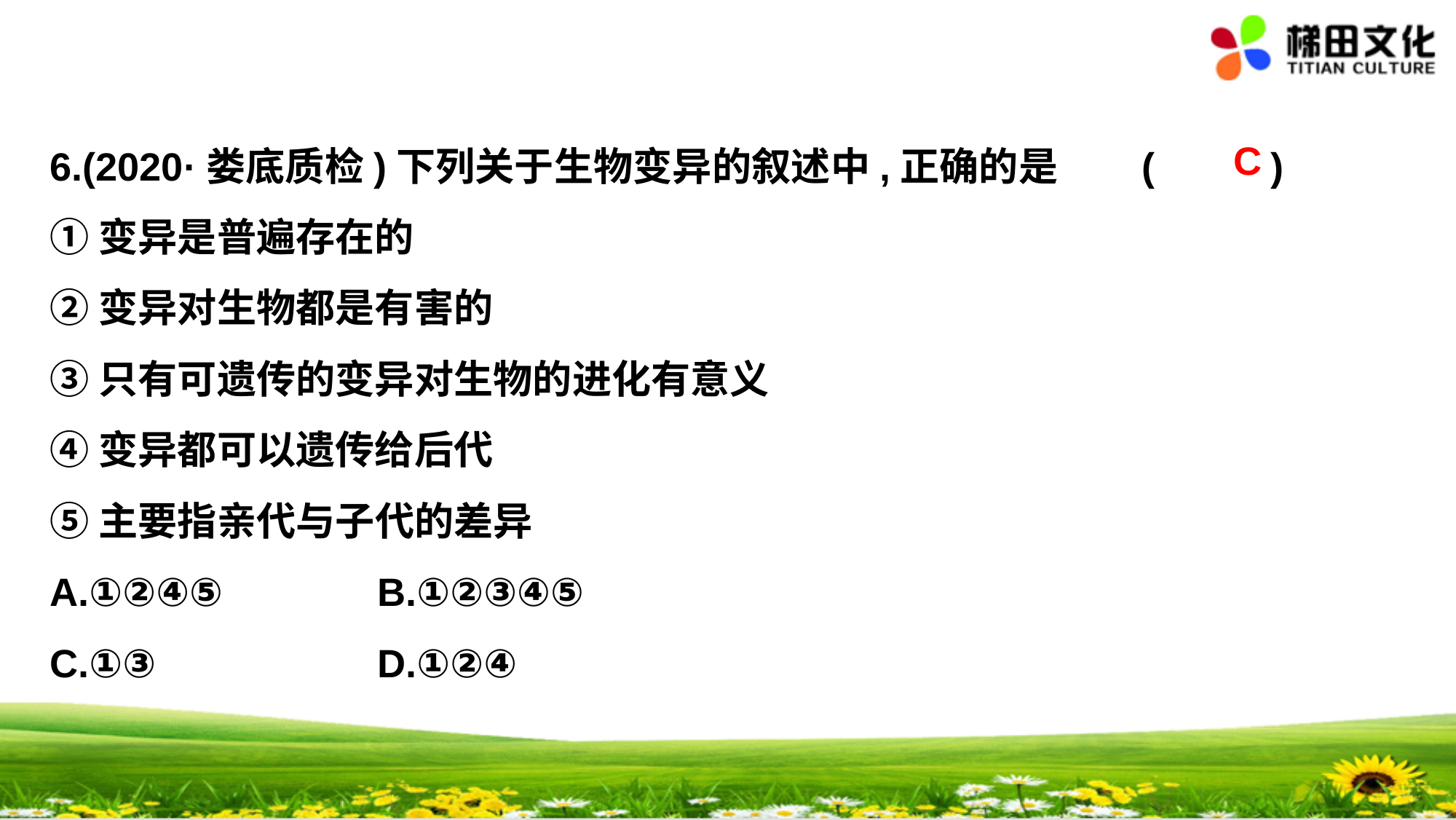

C
6.(2020·娄底质检)下列关于生物变异的叙述中,正确的是	(　  　)
①变异是普遍存在的
②变异对生物都是有害的
③只有可遗传的变异对生物的进化有意义
④变异都可以遗传给后代
⑤主要指亲代与子代的差异
A.①②④⑤		B.①②③④⑤
C.①③			D.①②④